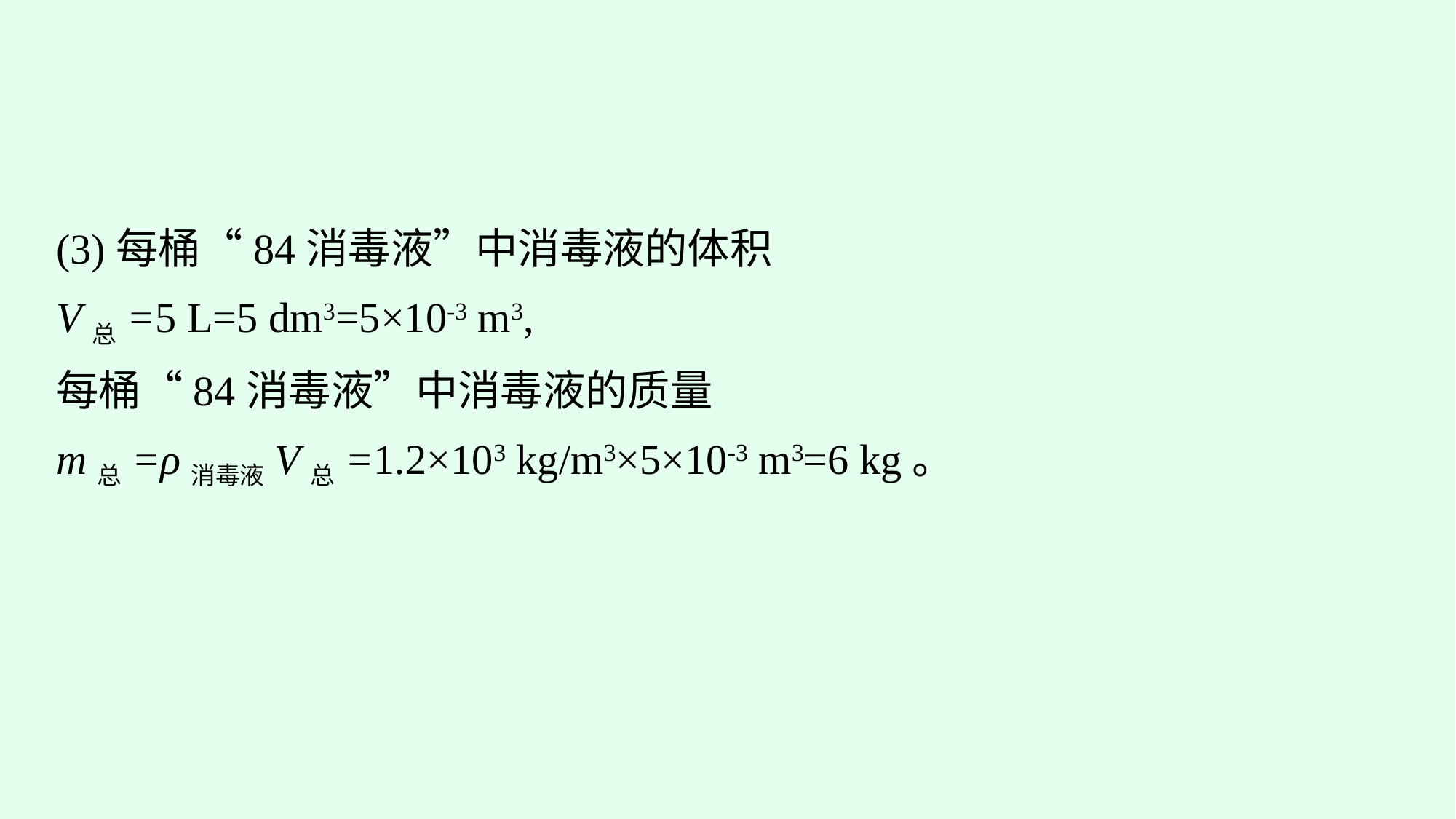

(3)每桶“84消毒液”中消毒液的体积
V总=5 L=5 dm3=5×10-3 m3,
每桶“84消毒液”中消毒液的质量
m总=ρ消毒液V总=1.2×103 kg/m3×5×10-3 m3=6 kg。